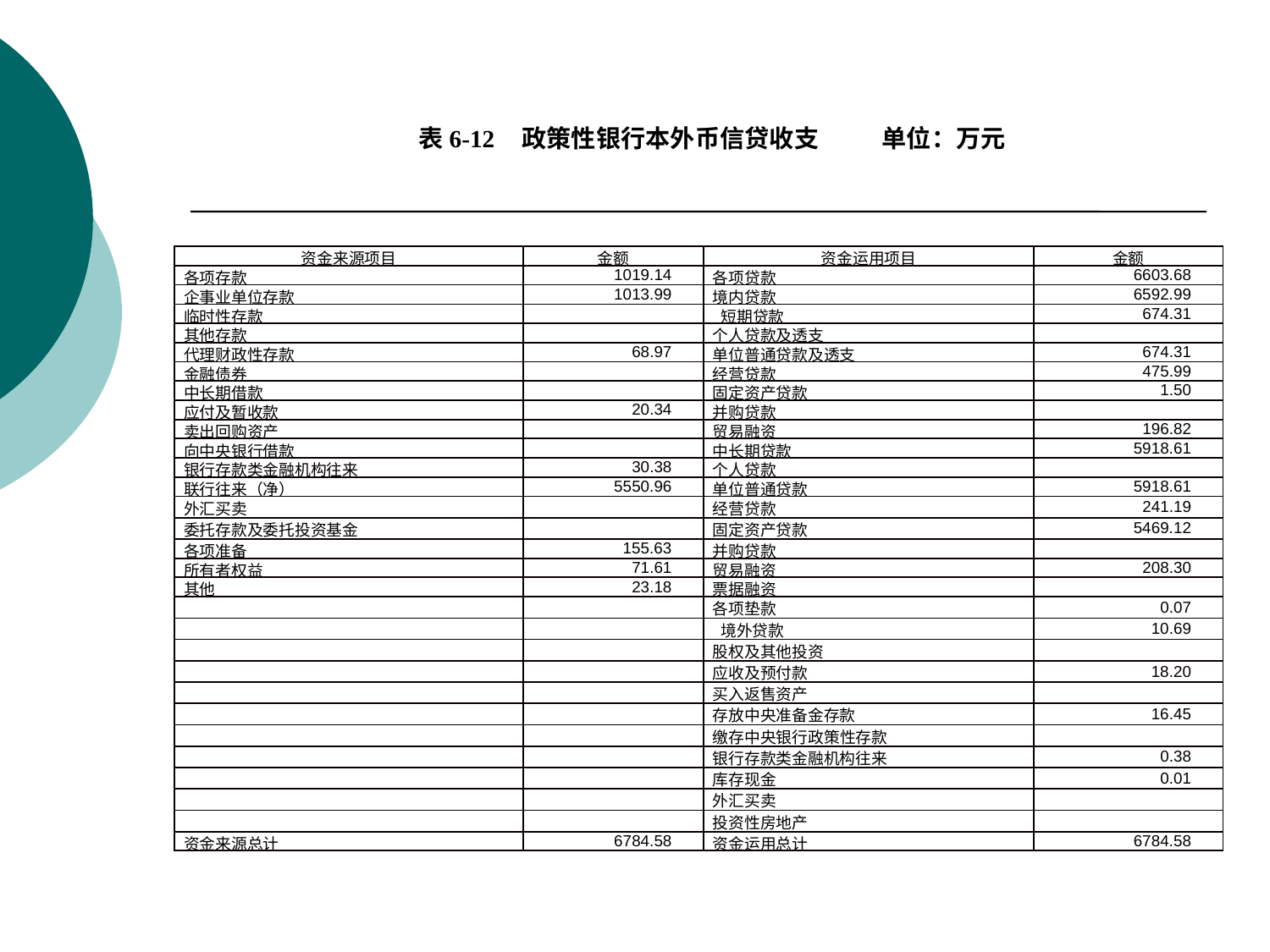

表6-12  政策性银行本外币信贷收支           单位：万元
| 资金来源项目 | 金额 | 资金运用项目 | 金额 |
| --- | --- | --- | --- |
| 各项存款 | 1019.14 | 各项贷款 | 6603.68 |
| 企事业单位存款 | 1013.99 | 境内贷款 | 6592.99 |
| 临时性存款 |  | 短期贷款 | 674.31 |
| 其他存款 |  | 个人贷款及透支 |  |
| 代理财政性存款 | 68.97 | 单位普通贷款及透支 | 674.31 |
| 金融债券 |  | 经营贷款 | 475.99 |
| 中长期借款 |  | 固定资产贷款 | 1.50 |
| 应付及暂收款 | 20.34 | 并购贷款 |  |
| 卖出回购资产 |  | 贸易融资 | 196.82 |
| 向中央银行借款 |  | 中长期贷款 | 5918.61 |
| 银行存款类金融机构往来 | 30.38 | 个人贷款 |  |
| 联行往来（净） | 5550.96 | 单位普通贷款 | 5918.61 |
| 外汇买卖 |  | 经营贷款 | 241.19 |
| 委托存款及委托投资基金 |  | 固定资产贷款 | 5469.12 |
| 各项准备 | 155.63 | 并购贷款 |  |
| 所有者权益 | 71.61 | 贸易融资 | 208.30 |
| 其他 | 23.18 | 票据融资 |  |
|  |  | 各项垫款 | 0.07 |
|  |  | 境外贷款 | 10.69 |
|  |  | 股权及其他投资 |  |
|  |  | 应收及预付款 | 18.20 |
|  |  | 买入返售资产 |  |
|  |  | 存放中央准备金存款 | 16.45 |
|  |  | 缴存中央银行政策性存款 |  |
|  |  | 银行存款类金融机构往来 | 0.38 |
|  |  | 库存现金 | 0.01 |
|  |  | 外汇买卖 |  |
|  |  | 投资性房地产 |  |
| 资金来源总计 | 6784.58 | 资金运用总计 | 6784.58 |